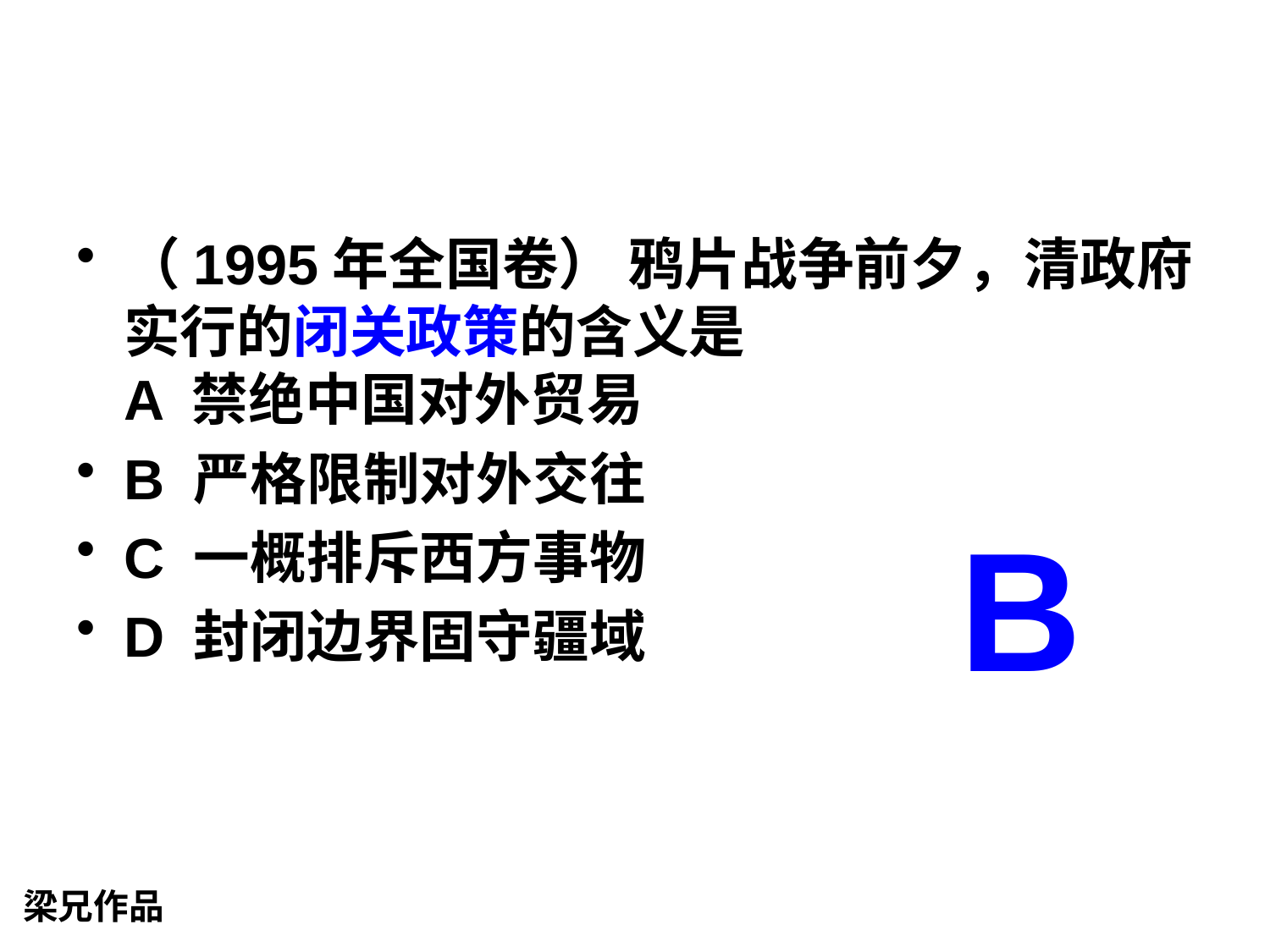

#
（1995年全国卷） 鸦片战争前夕，清政府实行的闭关政策的含义是  
A 禁绝中国对外贸易
B 严格限制对外交往
C 一概排斥西方事物
D 封闭边界固守疆域
B

梁兄作品